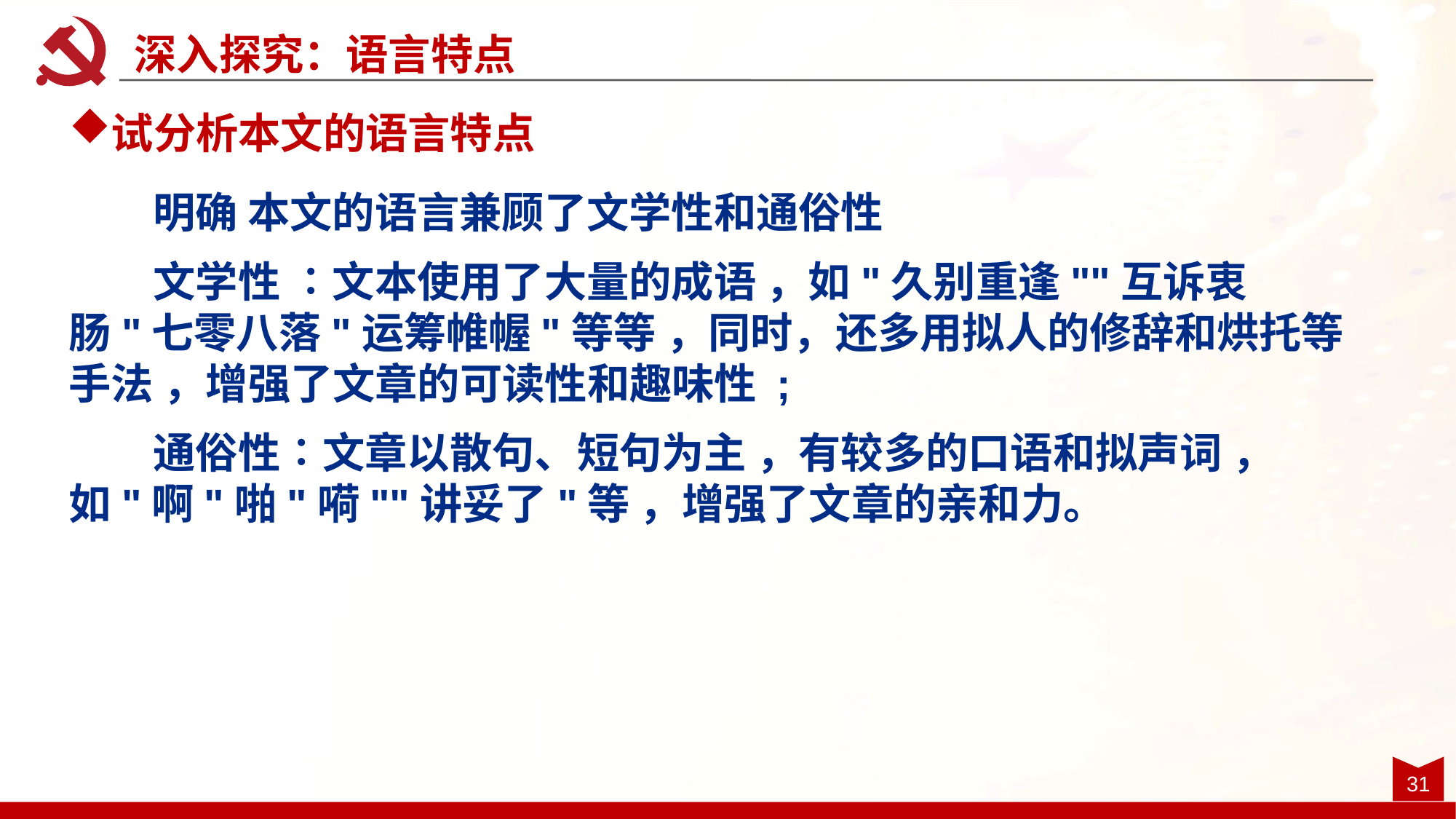

深入探究：语言特点

试分析本文的语言特点
明确 本文的语言兼顾了文学性和通俗性
文学性 ∶文本使用了大量的成语 ，如"久别重逢""互诉衷肠"七零八落"运筹帷幄"等等 ，同时，还多用拟人的修辞和烘托等手法 ，增强了文章的可读性和趣味性 ;
通俗性∶文章以散句、短句为主 ，有较多的口语和拟声词 ，如"啊"啪"嗬""讲妥了"等 ，增强了文章的亲和力。